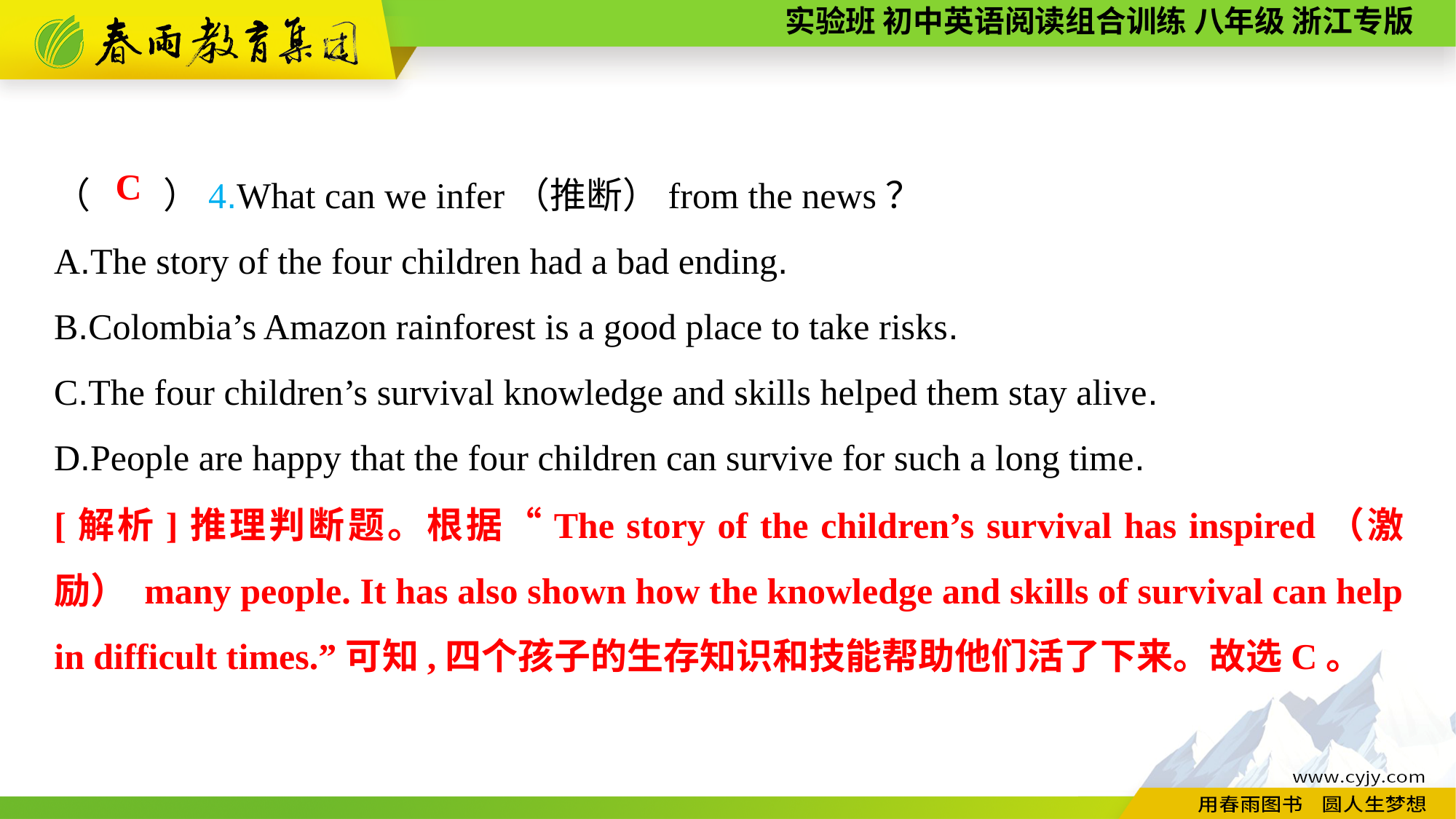

（　　）4.What can we infer（推断）from the news？
A.The story of the four children had a bad ending.
B.Colombia’s Amazon rainforest is a good place to take risks.
C.The four children’s survival knowledge and skills helped them stay alive.
D.People are happy that the four children can survive for such a long time.
C
[解析]推理判断题。根据“The story of the children’s survival has inspired（激励） many people. It has also shown how the knowledge and skills of survival can help in difficult times.”可知,四个孩子的生存知识和技能帮助他们活了下来。故选C。